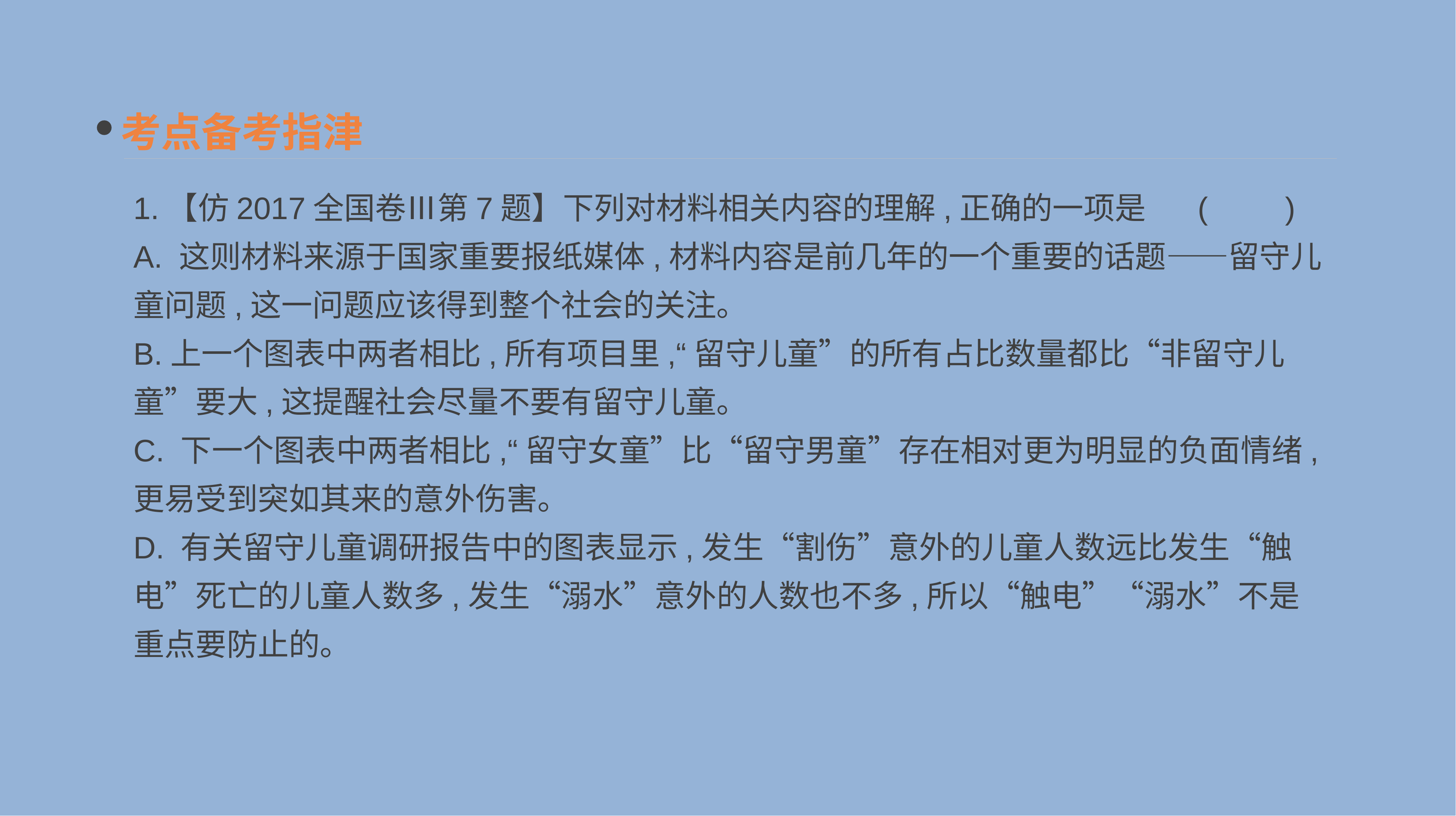

考点备考指津

1.【仿2017全国卷Ⅲ第7题】下列对材料相关内容的理解,正确的一项是	(　　)
A. 这则材料来源于国家重要报纸媒体,材料内容是前几年的一个重要的话题——留守儿童问题,这一问题应该得到整个社会的关注。
B.上一个图表中两者相比,所有项目里,“留守儿童”的所有占比数量都比“非留守儿童”要大,这提醒社会尽量不要有留守儿童。
C. 下一个图表中两者相比,“留守女童”比“留守男童”存在相对更为明显的负面情绪,更易受到突如其来的意外伤害。
D. 有关留守儿童调研报告中的图表显示,发生“割伤”意外的儿童人数远比发生“触电”死亡的儿童人数多,发生“溺水”意外的人数也不多,所以“触电”“溺水”不是重点要防止的。